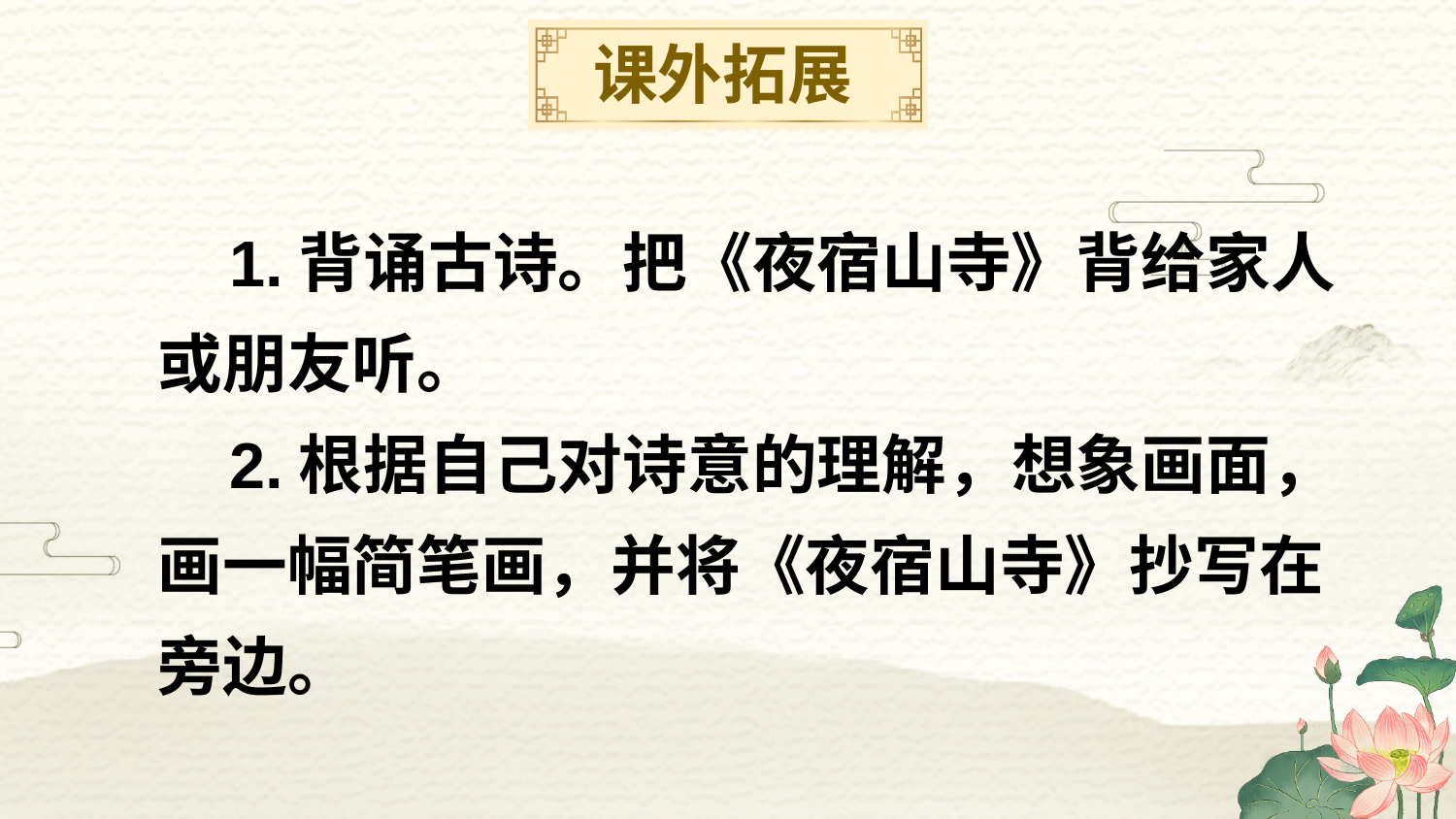

课外拓展
    1.背诵古诗。把《夜宿山寺》背给家人或朋友听。
    2.根据自己对诗意的理解，想象画面，画一幅简笔画，并将《夜宿山寺》抄写在旁边。